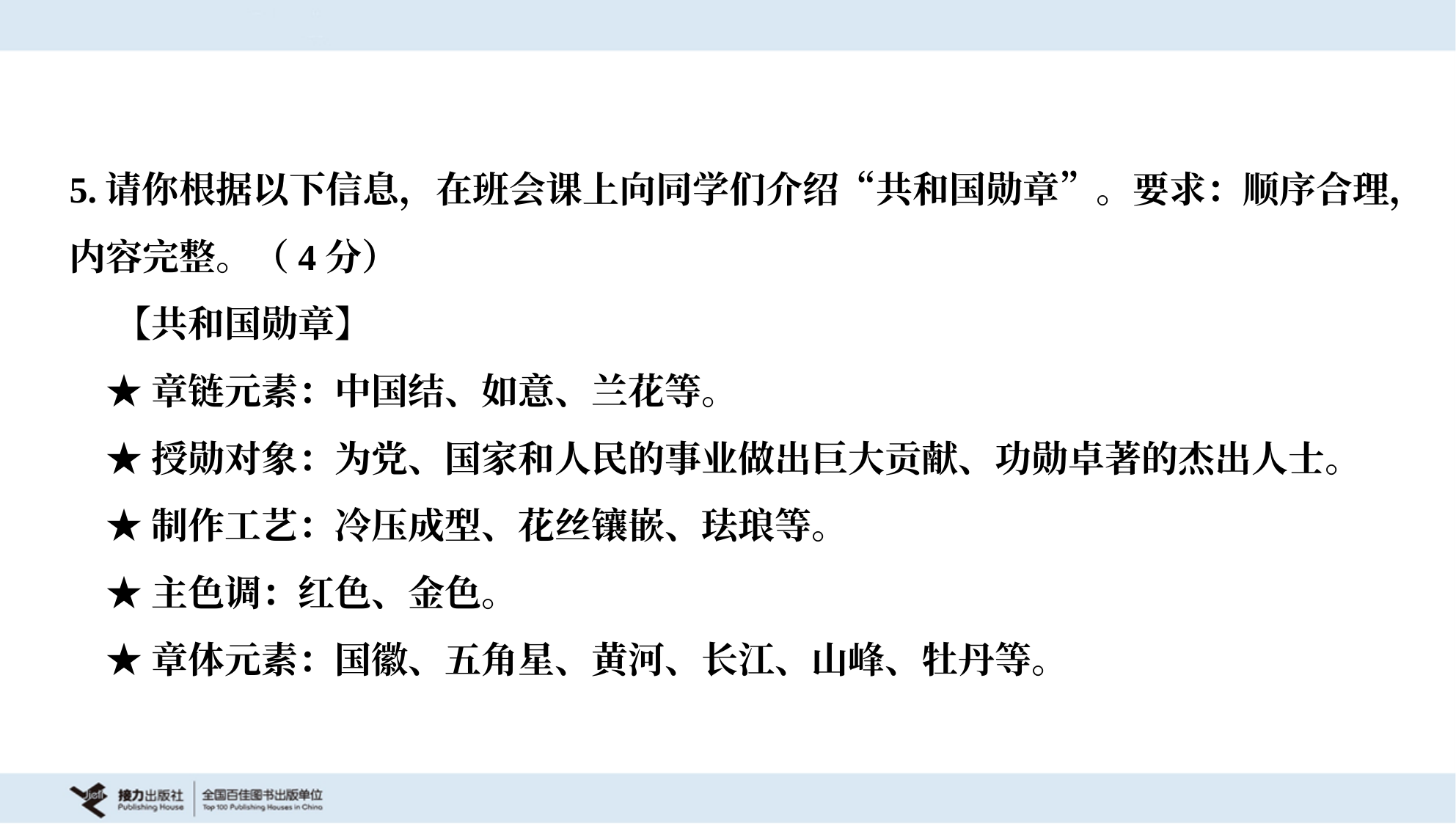

5.请你根据以下信息，在班会课上向同学们介绍“共和国勋章”。要求：顺序合理，
内容完整。（4分）
    【共和国勋章】
    ★章链元素：中国结、如意、兰花等。
    ★授勋对象：为党、国家和人民的事业做出巨大贡献、功勋卓著的杰出人士。
    ★制作工艺：冷压成型、花丝镶嵌、珐琅等。
    ★主色调：红色、金色。
    ★章体元素：国徽、五角星、黄河、长江、山峰、牡丹等。